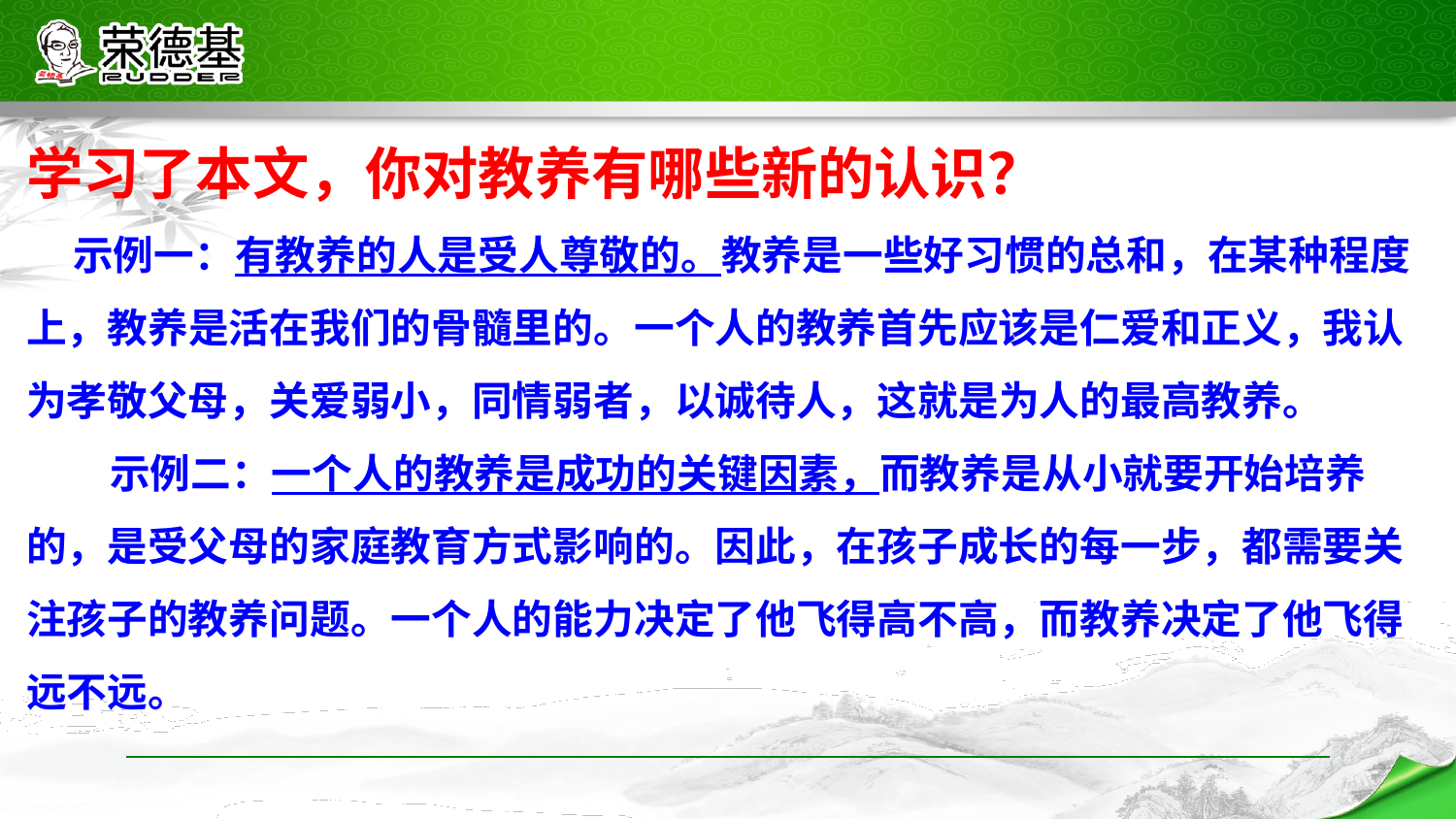

学习了本文，你对教养有哪些新的认识？
    示例一：有教养的人是受人尊敬的。教养是一些好习惯的总和，在某种程度上，教养是活在我们的骨髓里的。一个人的教养首先应该是仁爱和正义，我认为孝敬父母，关爱弱小，同情弱者，以诚待人，这就是为人的最高教养。
        示例二：一个人的教养是成功的关键因素，而教养是从小就要开始培养的，是受父母的家庭教育方式影响的。因此，在孩子成长的每一步，都需要关注孩子的教养问题。一个人的能力决定了他飞得高不高，而教养决定了他飞得远不远。